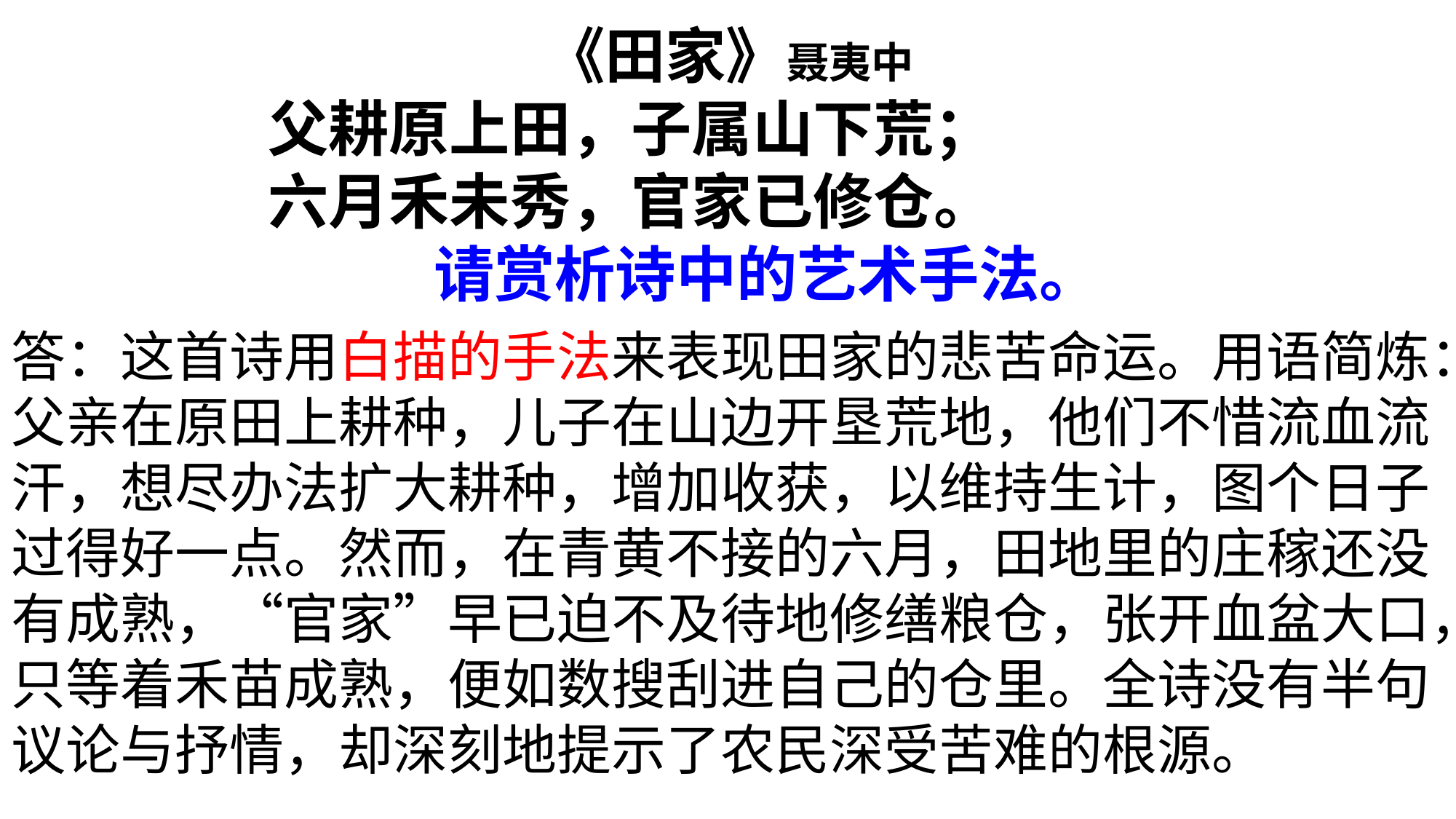

《田家》聂夷中
       父耕原上田，子属山下荒；
       六月禾未秀，官家已修仓。
                   请赏析诗中的艺术手法。
答：这首诗用白描的手法来表现田家的悲苦命运。用语简炼：父亲在原田上耕种，儿子在山边开垦荒地，他们不惜流血流汗，想尽办法扩大耕种，增加收获，以维持生计，图个日子过得好一点。然而，在青黄不接的六月，田地里的庄稼还没有成熟，“官家”早已迫不及待地修缮粮仓，张开血盆大口，只等着禾苗成熟，便如数搜刮进自己的仓里。全诗没有半句议论与抒情，却深刻地提示了农民深受苦难的根源。